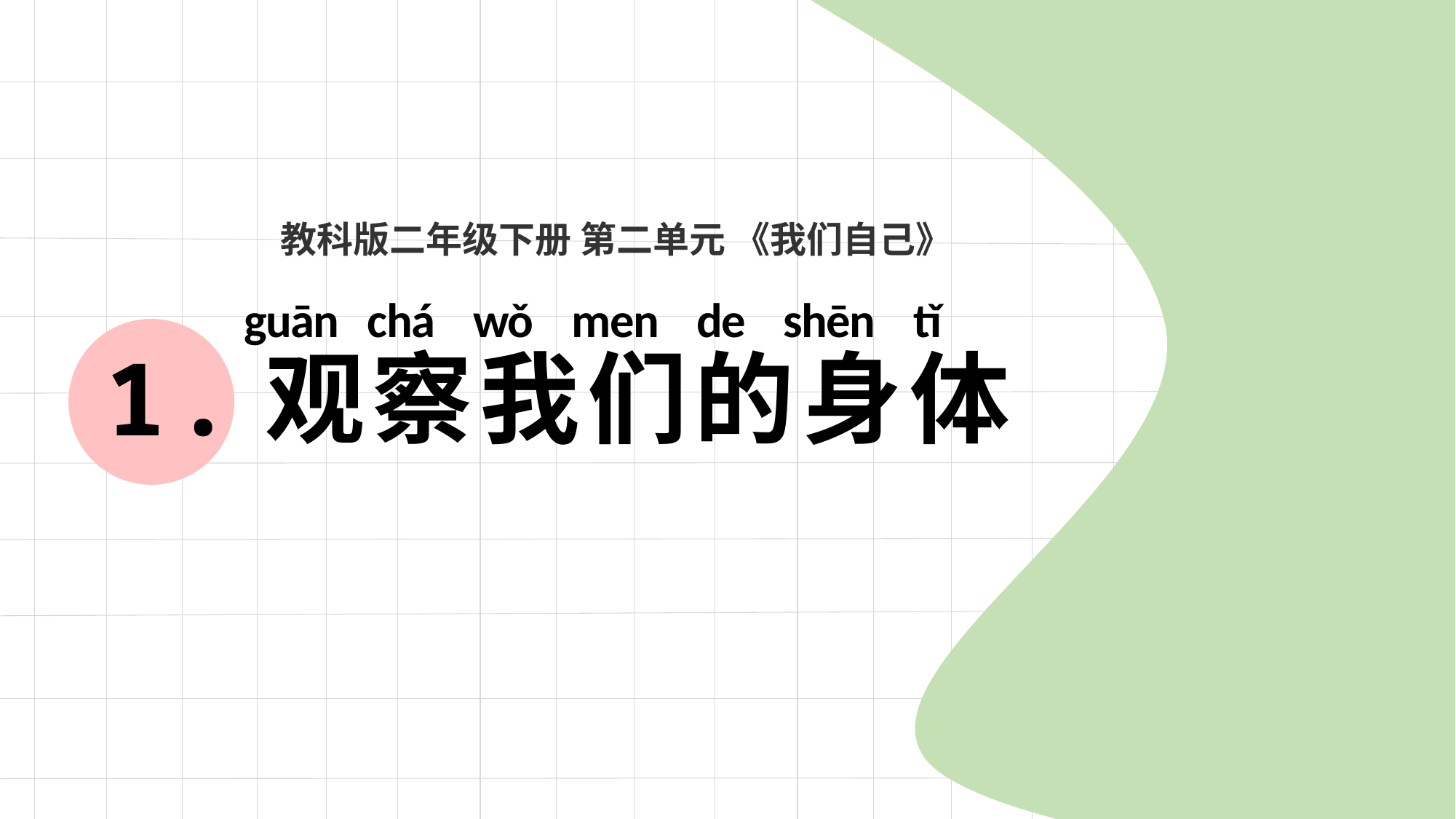

教科版二年级下册 第二单元 《我们自己》
guān   chá    wǒ    men    de    shēn    tǐ

1.观察我们的身体